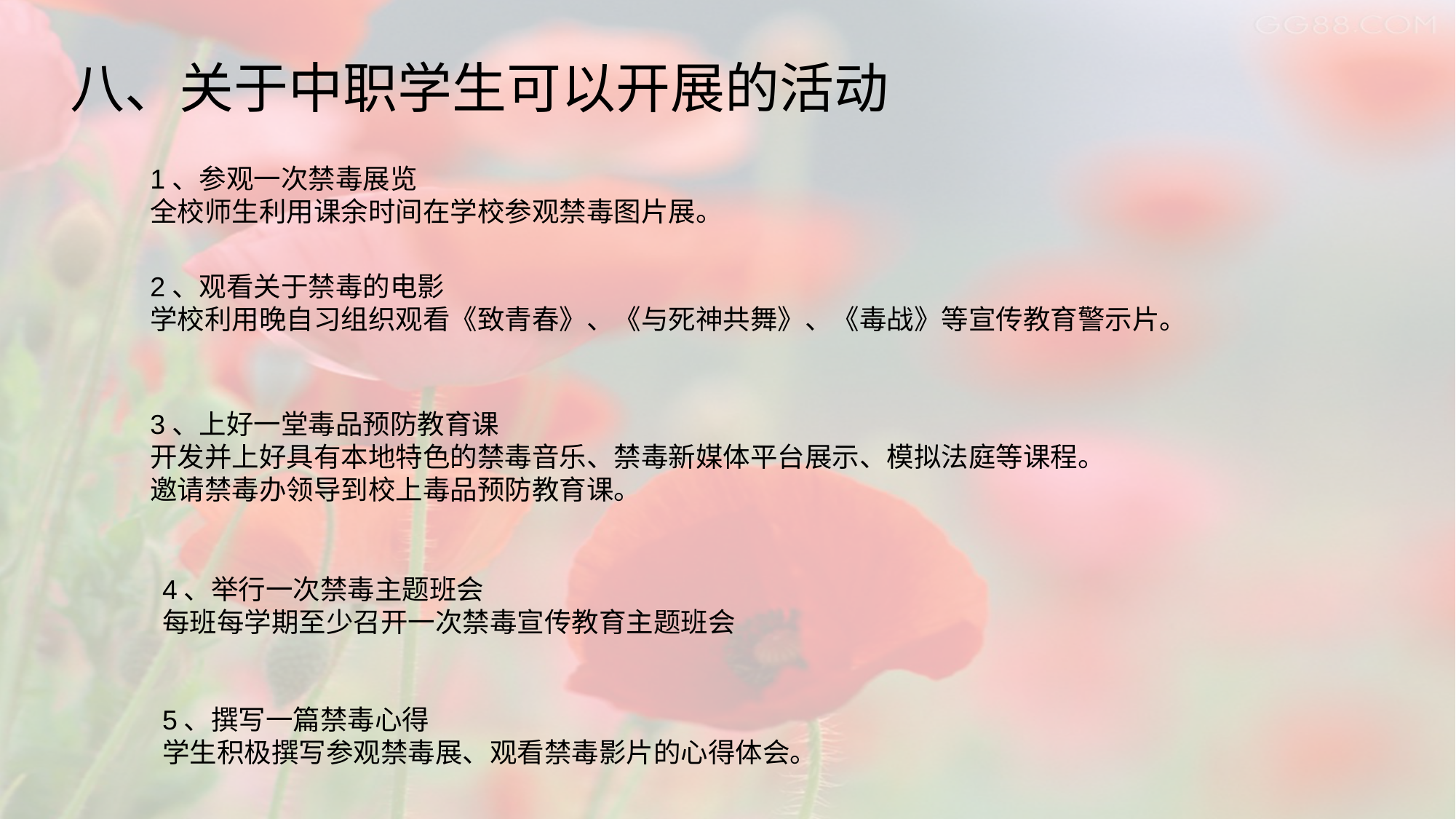

八、关于中职学生可以开展的活动
1、参观一次禁毒展览
全校师生利用课余时间在学校参观禁毒图片展。
2、观看关于禁毒的电影
学校利用晚自习组织观看《致青春》、《与死神共舞》、《毒战》等宣传教育警示片。
3、上好一堂毒品预防教育课
开发并上好具有本地特色的禁毒音乐、禁毒新媒体平台展示、模拟法庭等课程。
邀请禁毒办领导到校上毒品预防教育课。
4、举行一次禁毒主题班会
每班每学期至少召开一次禁毒宣传教育主题班会
5、撰写一篇禁毒心得
学生积极撰写参观禁毒展、观看禁毒影片的心得体会。